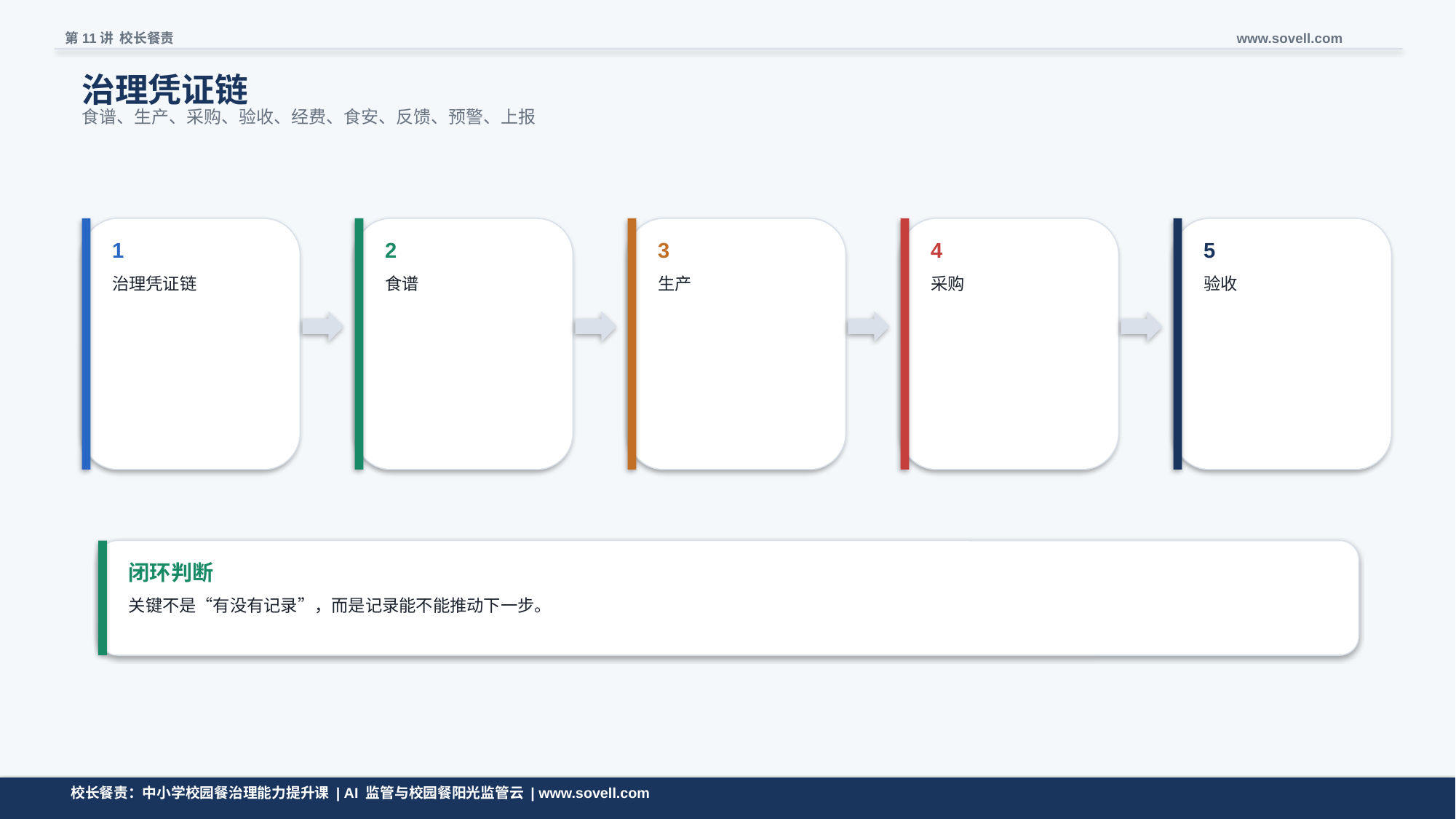

第11讲  校长餐责
www.sovell.com

治理凭证链
食谱、生产、采购、验收、经费、食安、反馈、预警、上报

1
2
3
4
5
治理凭证链
食谱
生产
采购
验收

闭环判断
关键不是“有没有记录”，而是记录能不能推动下一步。

流程页要让校长看见闭环，而不是看见一堆名词。
校长餐责：中小学校园餐治理能力提升课 | AI 监管与校园餐阳光监管云 | www.sovell.com